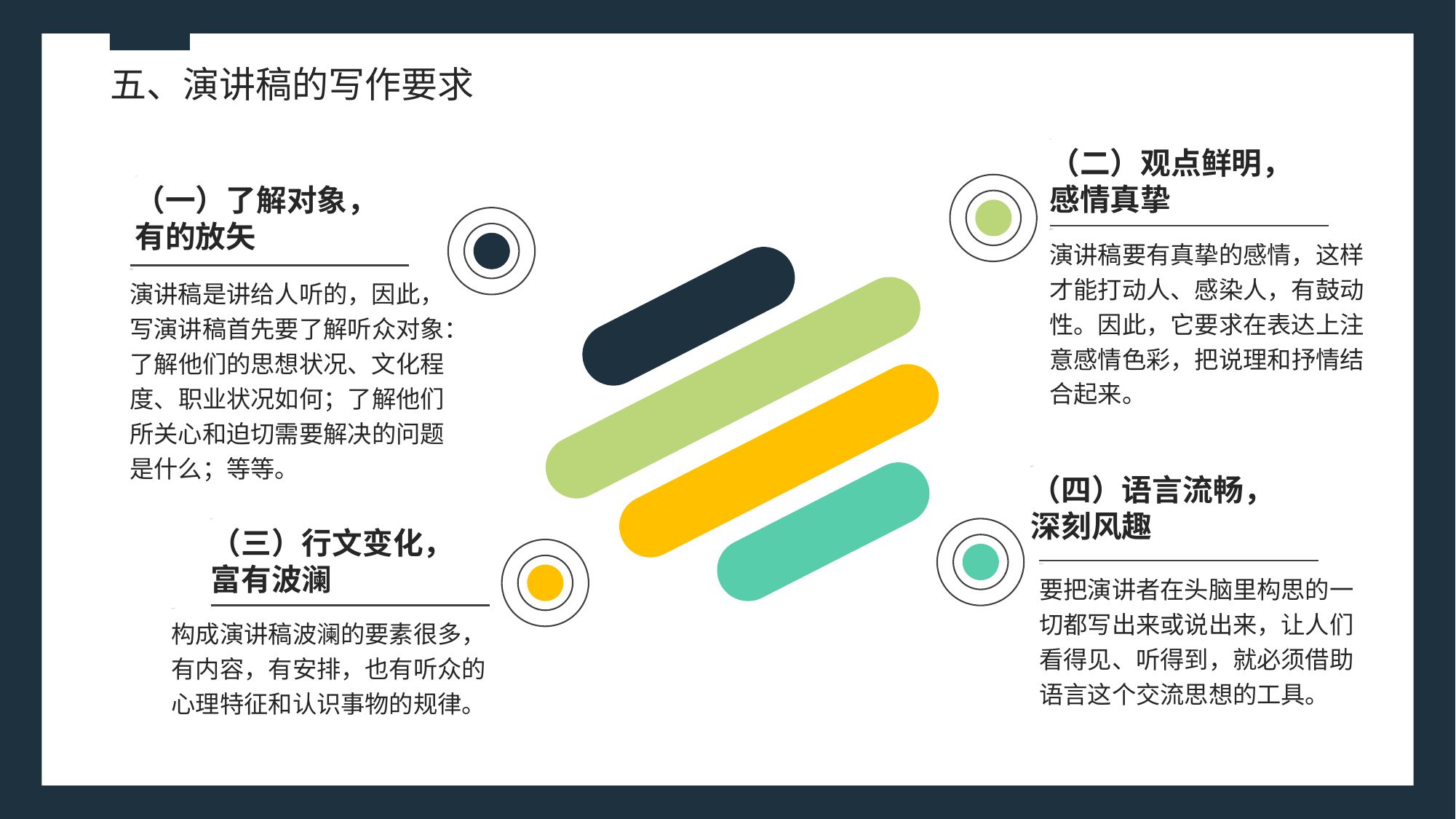

五、演讲稿的写作要求
（二）观点鲜明，感情真挚

（一）了解对象，有的放矢

演讲稿要有真挚的感情，这样才能打动人、感染人，有鼓动性。因此，它要求在表达上注意感情色彩，把说理和抒情结合起来。

演讲稿是讲给人听的，因此，写演讲稿首先要了解听众对象：了解他们的思想状况、文化程度、职业状况如何；了解他们所关心和迫切需要解决的问题是什么；等等。

（四）语言流畅，深刻风趣
（三）行文变化，富有波澜

要把演讲者在头脑里构思的一切都写出来或说出来，让人们看得见、听得到，就必须借助语言这个交流思想的工具。

构成演讲稿波澜的要素很多，有内容，有安排，也有听众的心理特征和认识事物的规律。